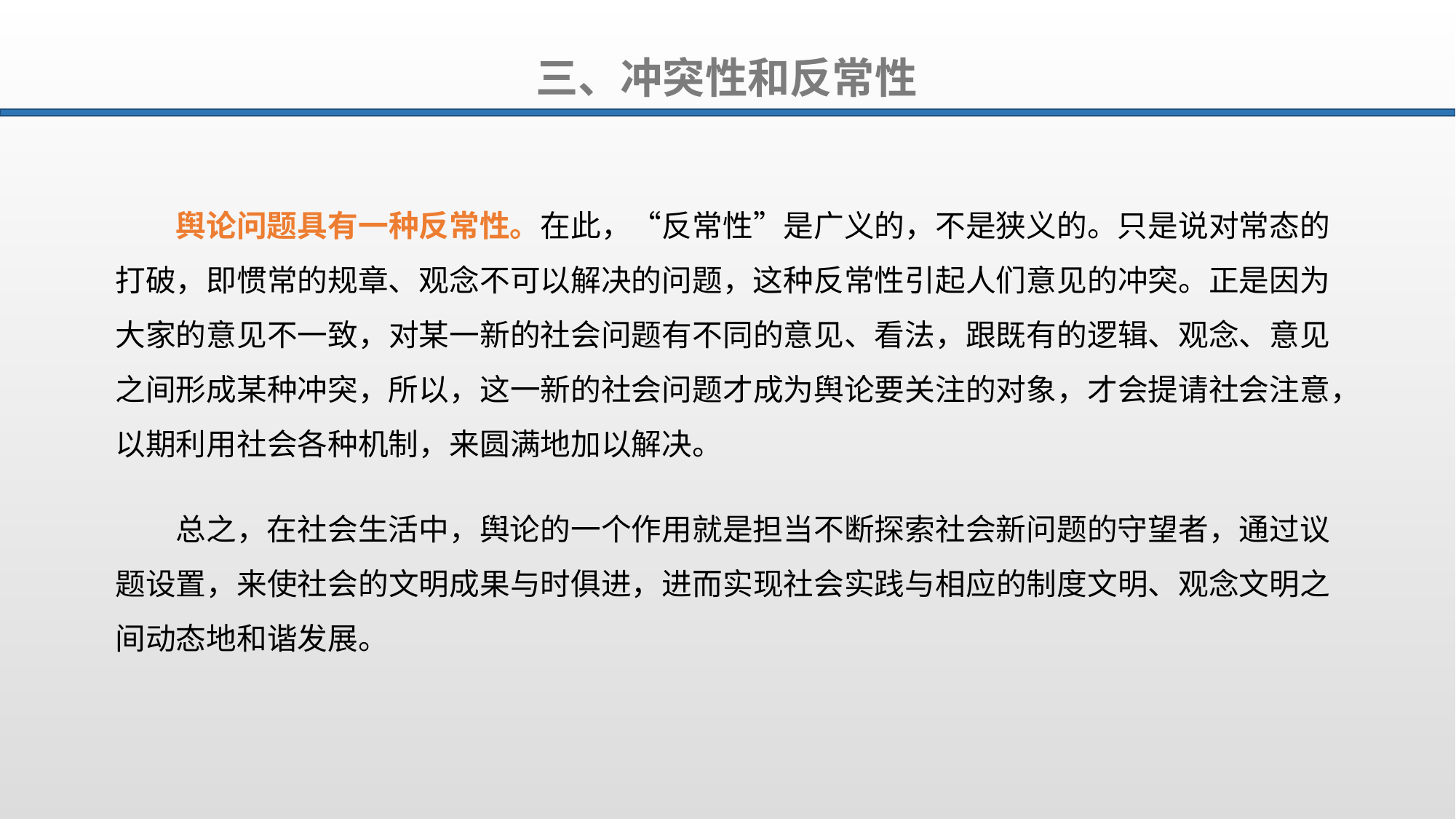

三、冲突性和反常性

舆论问题具有一种反常性。在此，“反常性”是广义的，不是狭义的。只是说对常态的打破，即惯常的规章、观念不可以解决的问题，这种反常性引起人们意见的冲突。正是因为大家的意见不一致，对某一新的社会问题有不同的意见、看法，跟既有的逻辑、观念、意见之间形成某种冲突，所以，这一新的社会问题才成为舆论要关注的对象，才会提请社会注意，以期利用社会各种机制，来圆满地加以解决。
总之，在社会生活中，舆论的一个作用就是担当不断探索社会新问题的守望者，通过议题设置，来使社会的文明成果与时俱进，进而实现社会实践与相应的制度文明、观念文明之间动态地和谐发展。